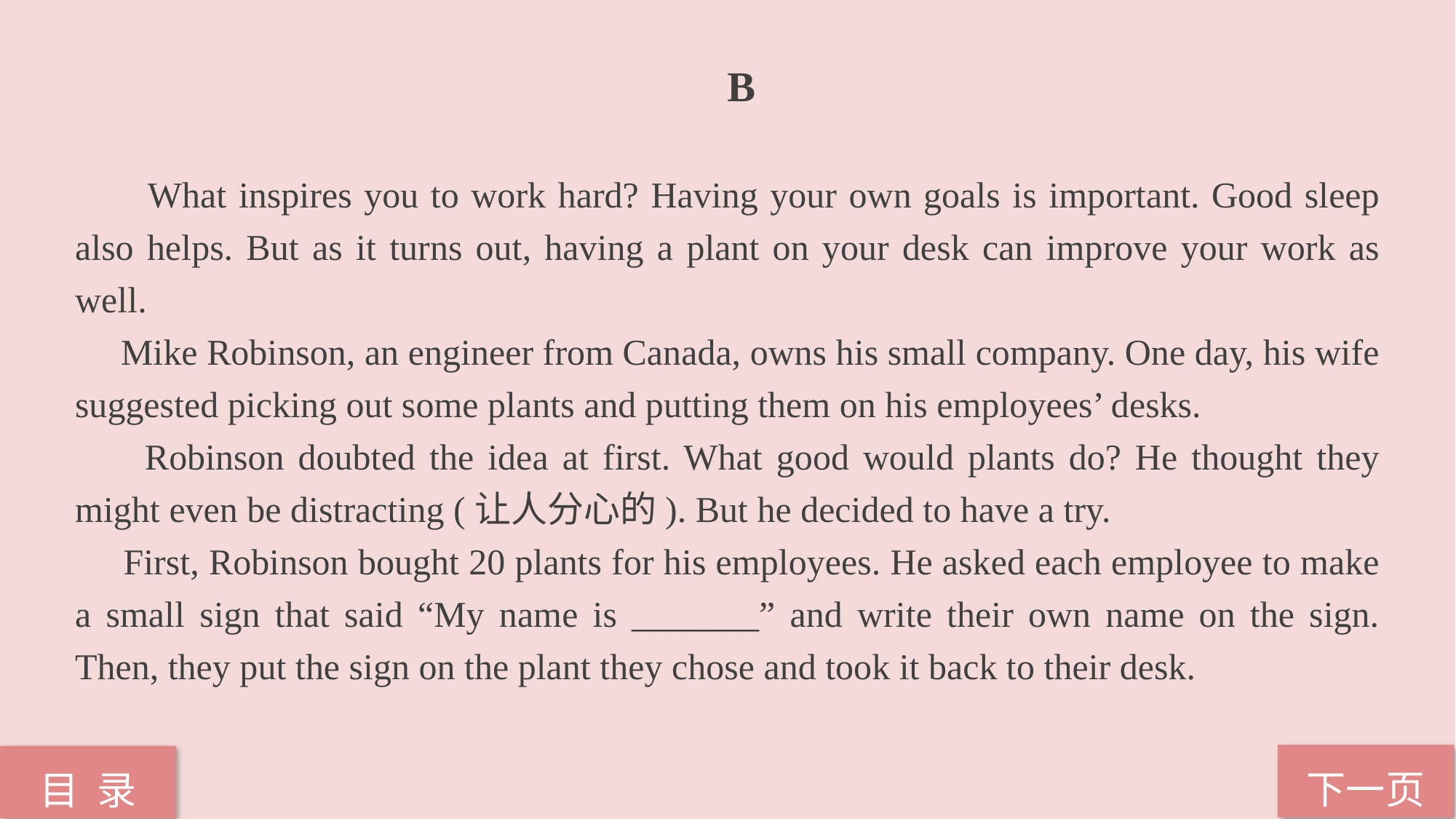

B

      What inspires you to work hard? Having your own goals is important. Good sleep also helps. But as it turns out, having a plant on your desk can improve your work as well.
     Mike Robinson, an engineer from Canada, owns his small company. One day, his wife
suggested picking out some plants and putting them on his employees’ desks.
     Robinson doubted the idea at first. What good would plants do? He thought they might even be distracting (让人分心的). But he decided to have a try.
     First, Robinson bought 20 plants for his employees. He asked each employee to make a small sign that said “My name is _______” and write their own name on the sign. Then, they put the sign on the plant they chose and took it back to their desk.